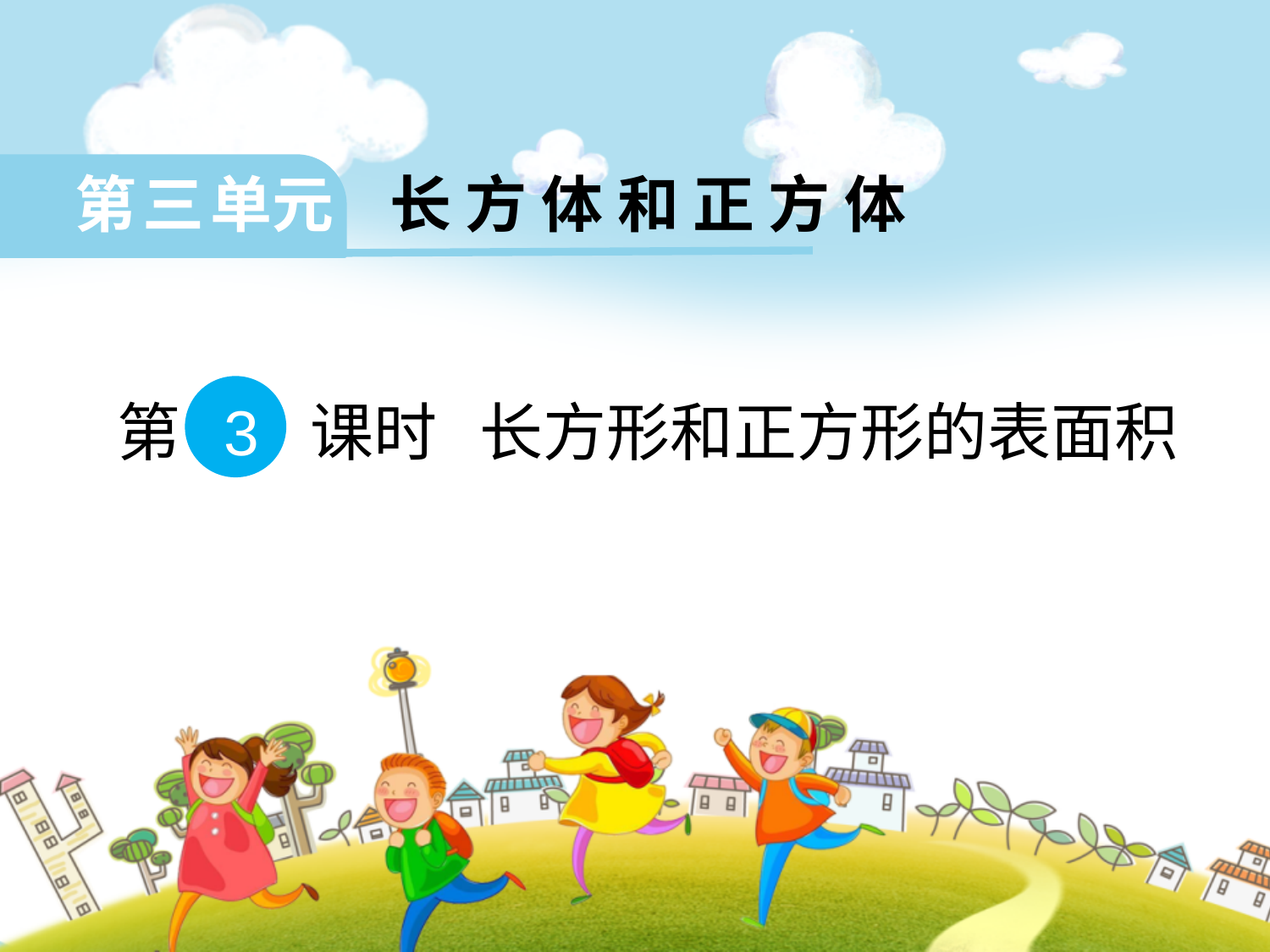

第 三 单元    长 方 体 和 正 方 体

  第  3  课时   长方形和正方形的表面积